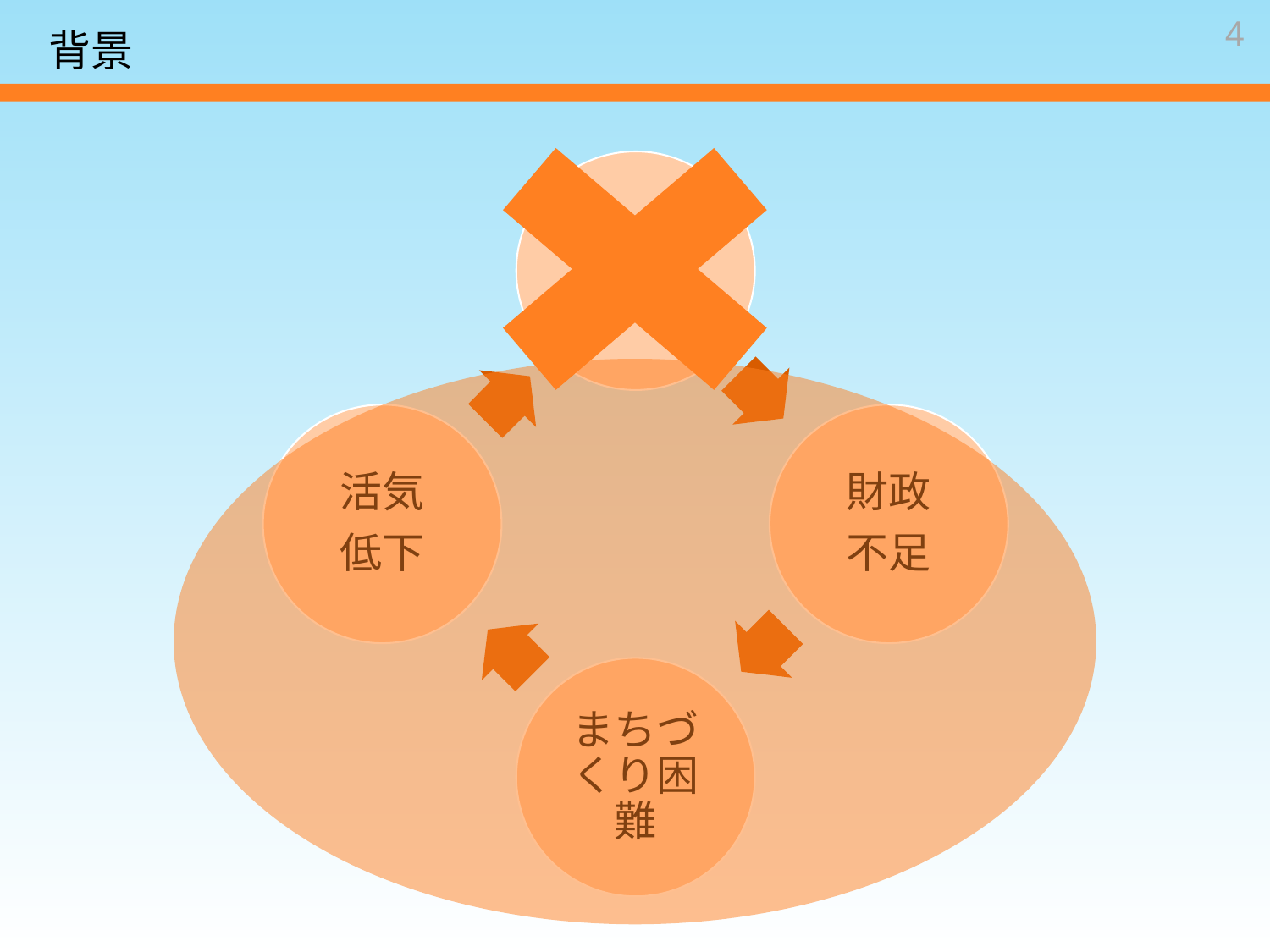

4
背景

人口
減少

財政
不足

まちづくり困難

活気
低下